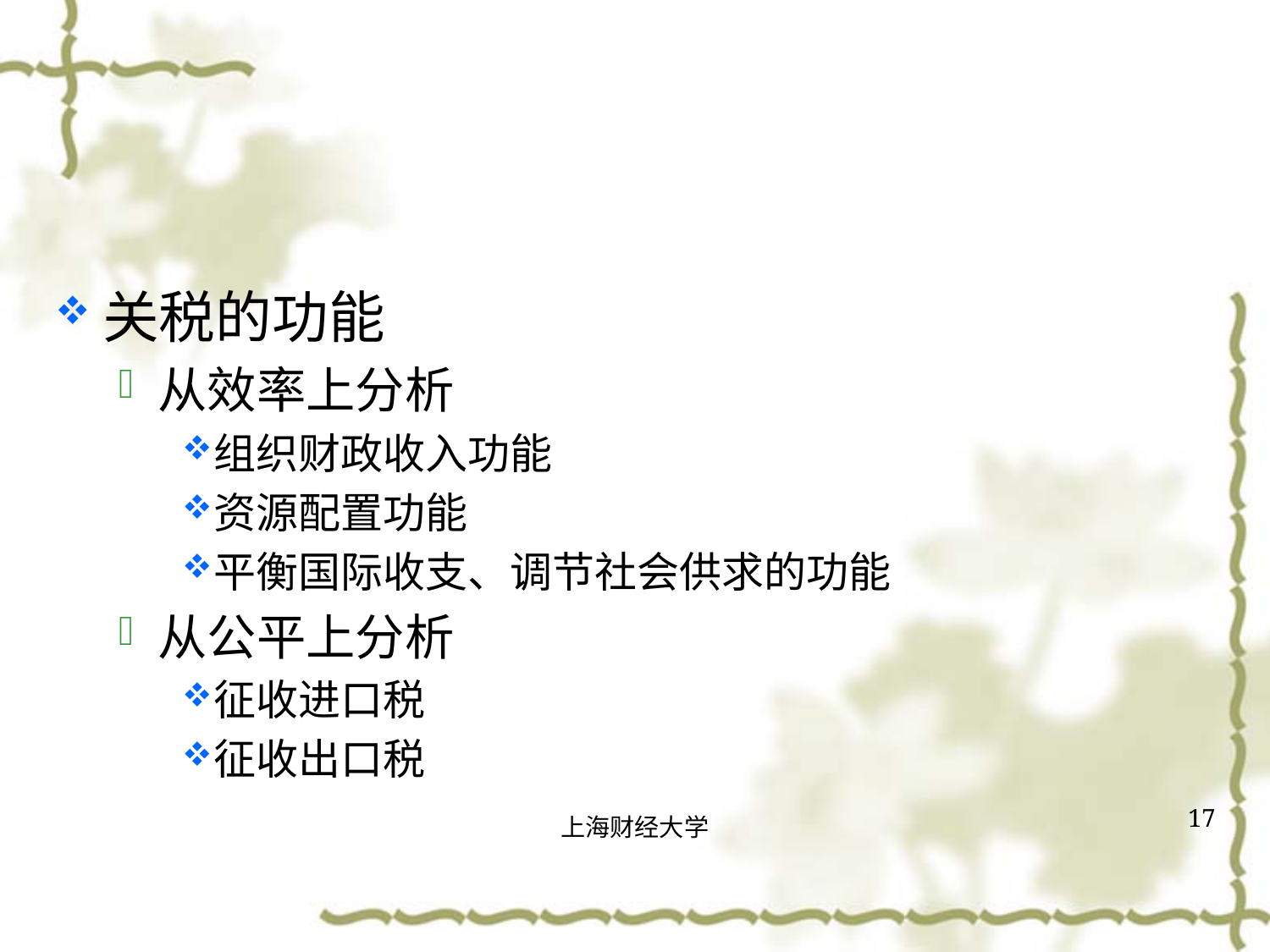

#
关税的功能
从效率上分析
组织财政收入功能
资源配置功能
平衡国际收支、调节社会供求的功能
从公平上分析
征收进口税
征收出口税
17
上海财经大学